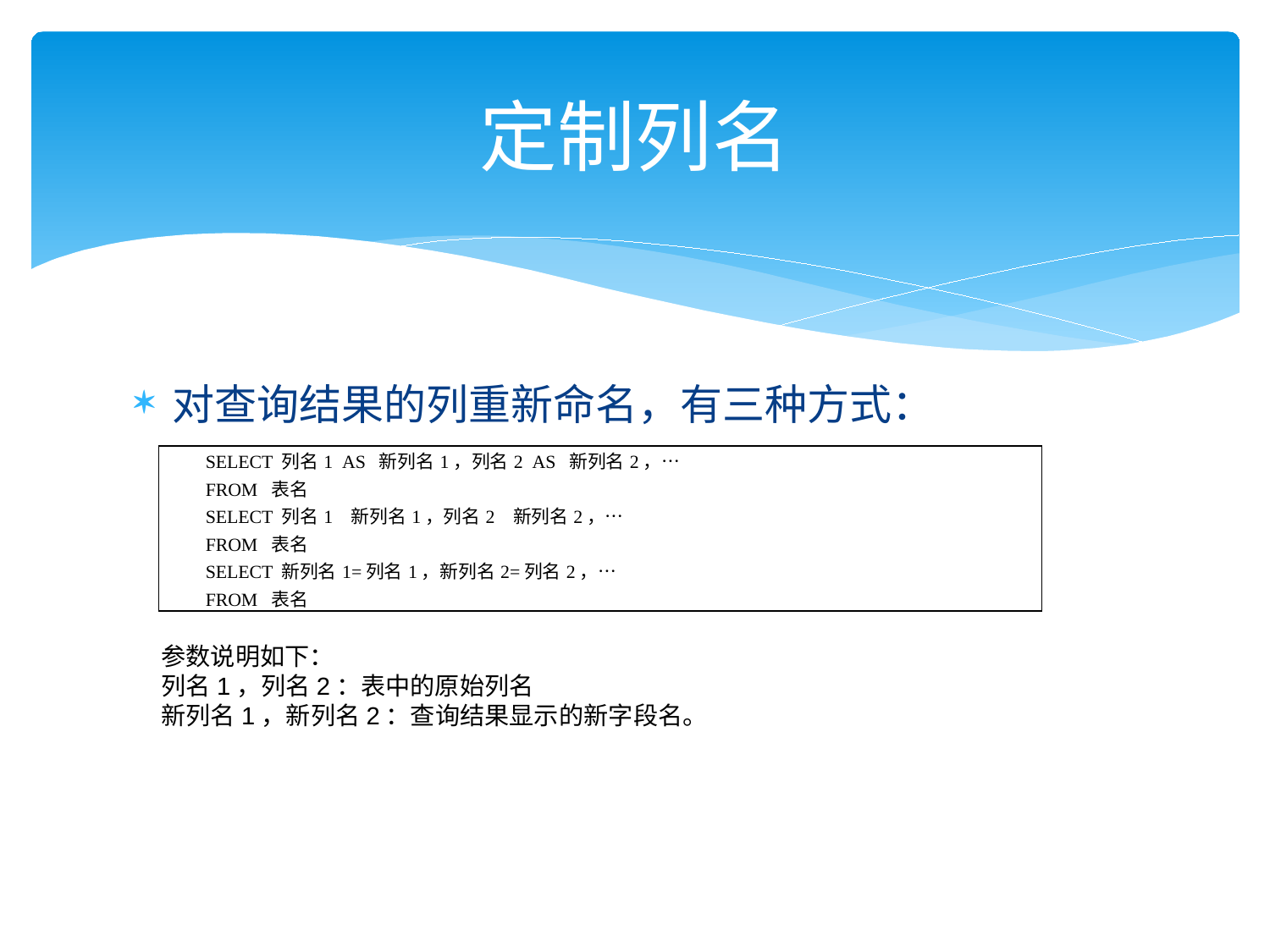

# 定制列名
对查询结果的列重新命名，有三种方式：

| SELECT 列名1 AS 新列名1，列名2 AS 新列名2，… FROM 表名 SELECT 列名1 新列名1，列名2 新列名2，… FROM 表名 SELECT 新列名1=列名1，新列名2=列名2，… FROM 表名 |
| --- |
参数说明如下：
列名1，列名2：表中的原始列名
新列名1，新列名2：查询结果显示的新字段名。